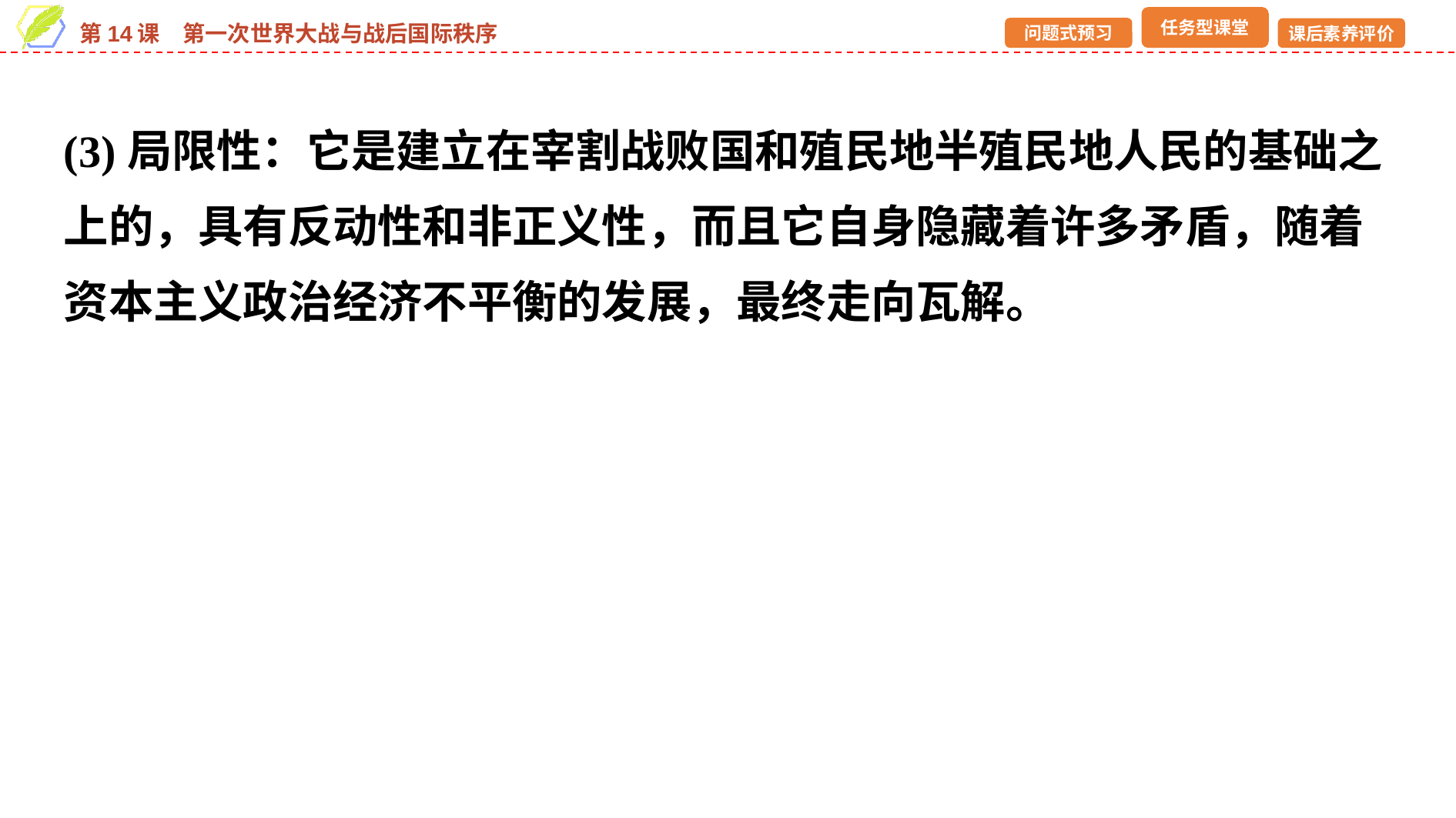

(3)局限性：它是建立在宰割战败国和殖民地半殖民地人民的基础之上的，具有反动性和非正义性，而且它自身隐藏着许多矛盾，随着资本主义政治经济不平衡的发展，最终走向瓦解。